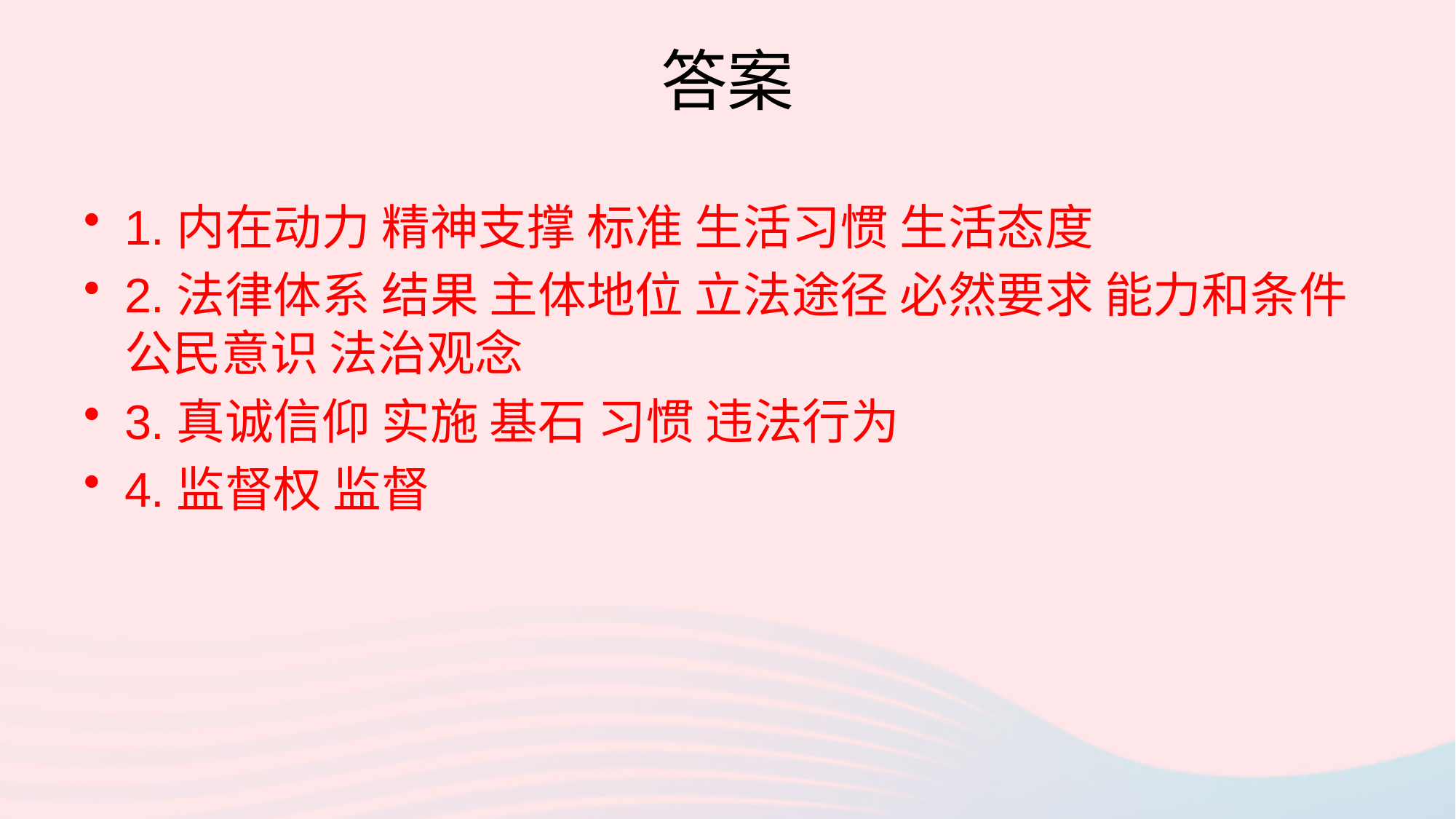

# 答案
1.内在动力 精神支撑 标准 生活习惯 生活态度
2.法律体系 结果 主体地位 立法途径 必然要求 能力和条件 公民意识 法治观念
3.真诚信仰 实施 基石 习惯 违法行为
4.监督权 监督